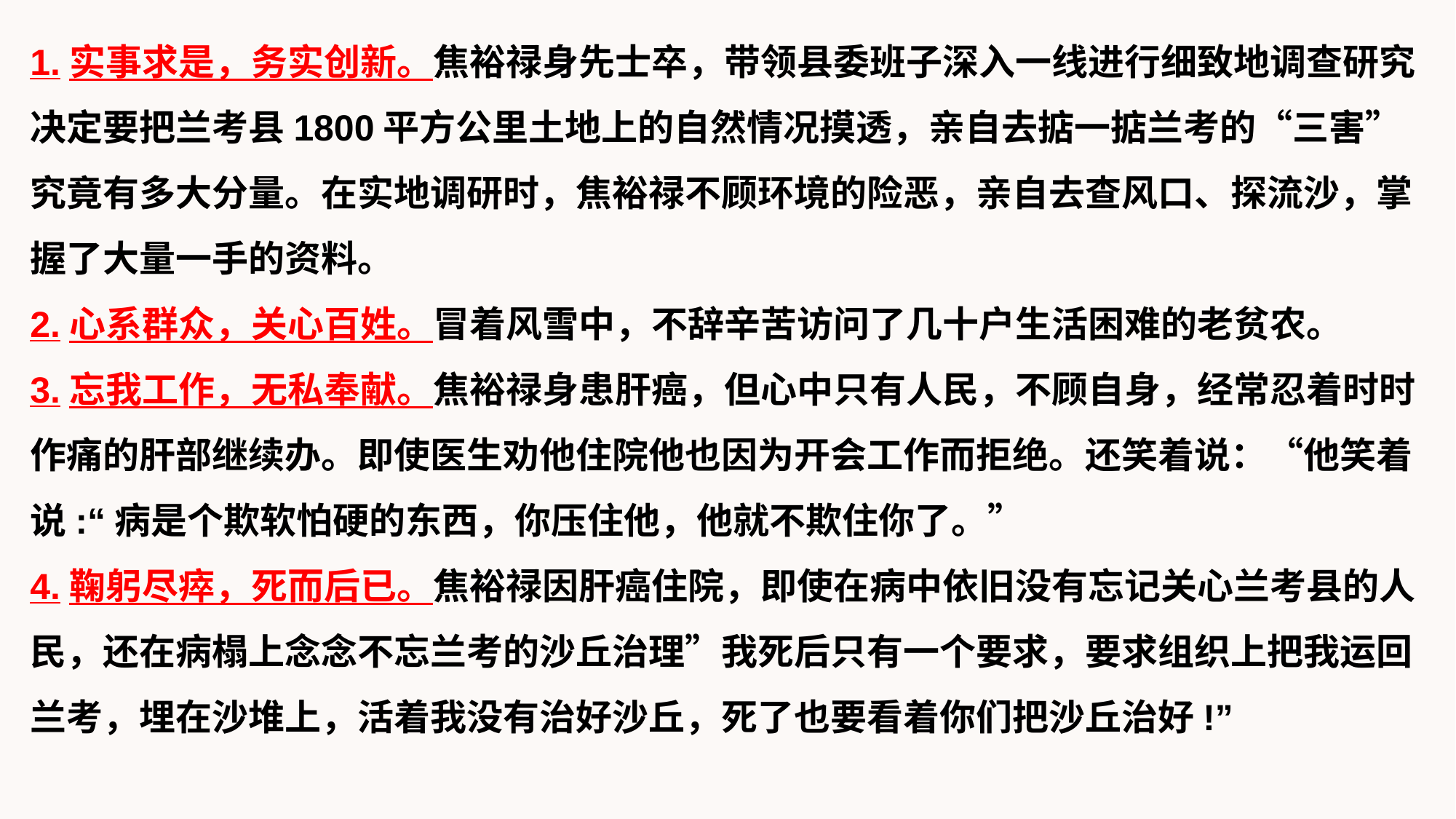

1.实事求是，务实创新。焦裕禄身先士卒，带领县委班子深入一线进行细致地调查研究决定要把兰考县1800平方公里土地上的自然情况摸透，亲自去掂一掂兰考的“三害”究竟有多大分量。在实地调研时，焦裕禄不顾环境的险恶，亲自去查风口、探流沙，掌握了大量一手的资料。
2.心系群众，关心百姓。冒着风雪中，不辞辛苦访问了几十户生活困难的老贫农。
3.忘我工作，无私奉献。焦裕禄身患肝癌，但心中只有人民，不顾自身，经常忍着时时作痛的肝部继续办。即使医生劝他住院他也因为开会工作而拒绝。还笑着说：“他笑着说:“病是个欺软怕硬的东西，你压住他，他就不欺住你了。”
4.鞠躬尽瘁，死而后已。焦裕禄因肝癌住院，即使在病中依旧没有忘记关心兰考县的人民，还在病榻上念念不忘兰考的沙丘治理”我死后只有一个要求，要求组织上把我运回兰考，埋在沙堆上，活着我没有治好沙丘，死了也要看着你们把沙丘治好!”